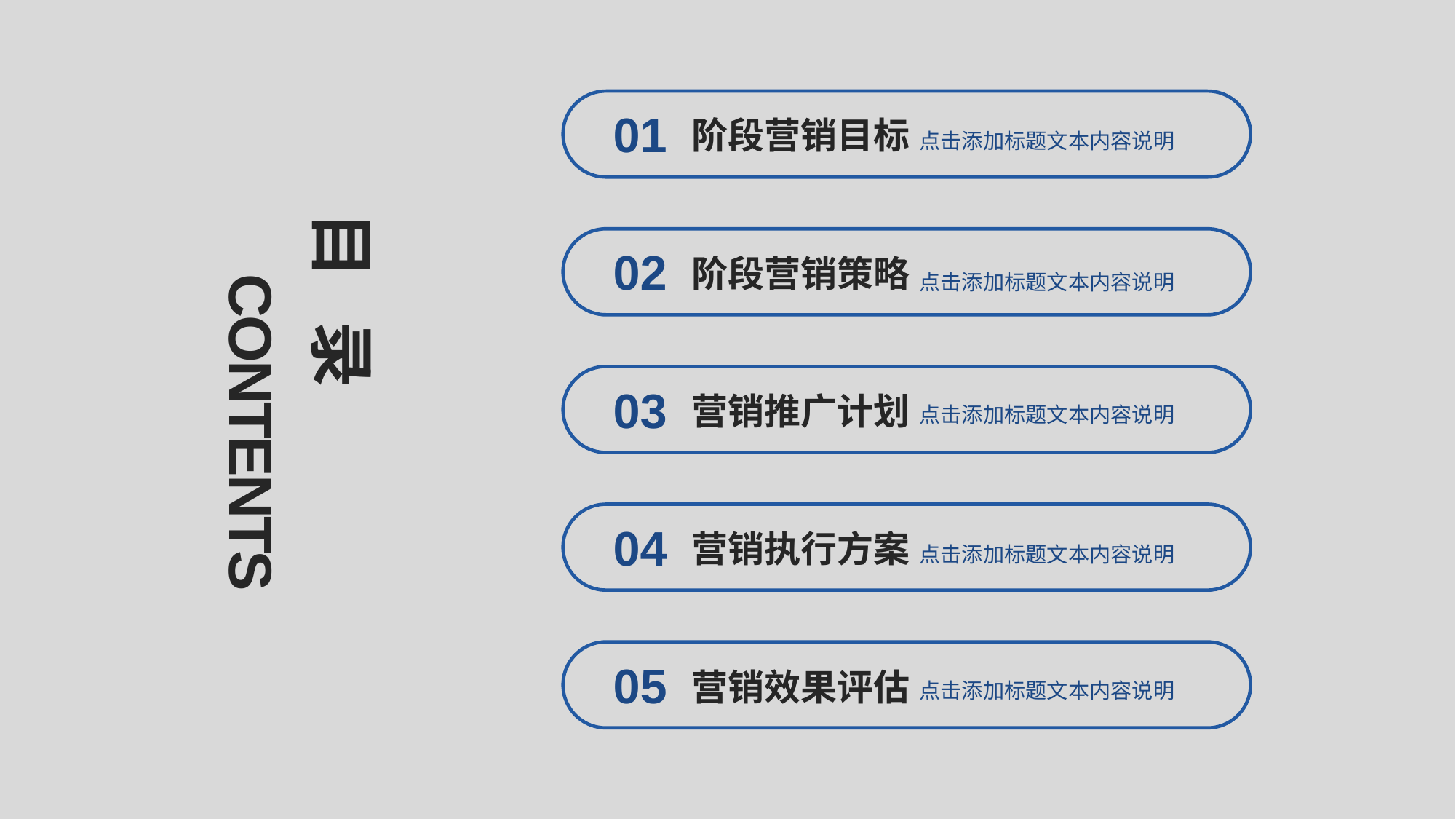

01
阶段营销目标
点击添加标题文本内容说明
目 录

02
阶段营销策略
点击添加标题文本内容说明
CONTENTS

03
营销推广计划
点击添加标题文本内容说明

04
营销执行方案
点击添加标题文本内容说明

05
营销效果评估
点击添加标题文本内容说明